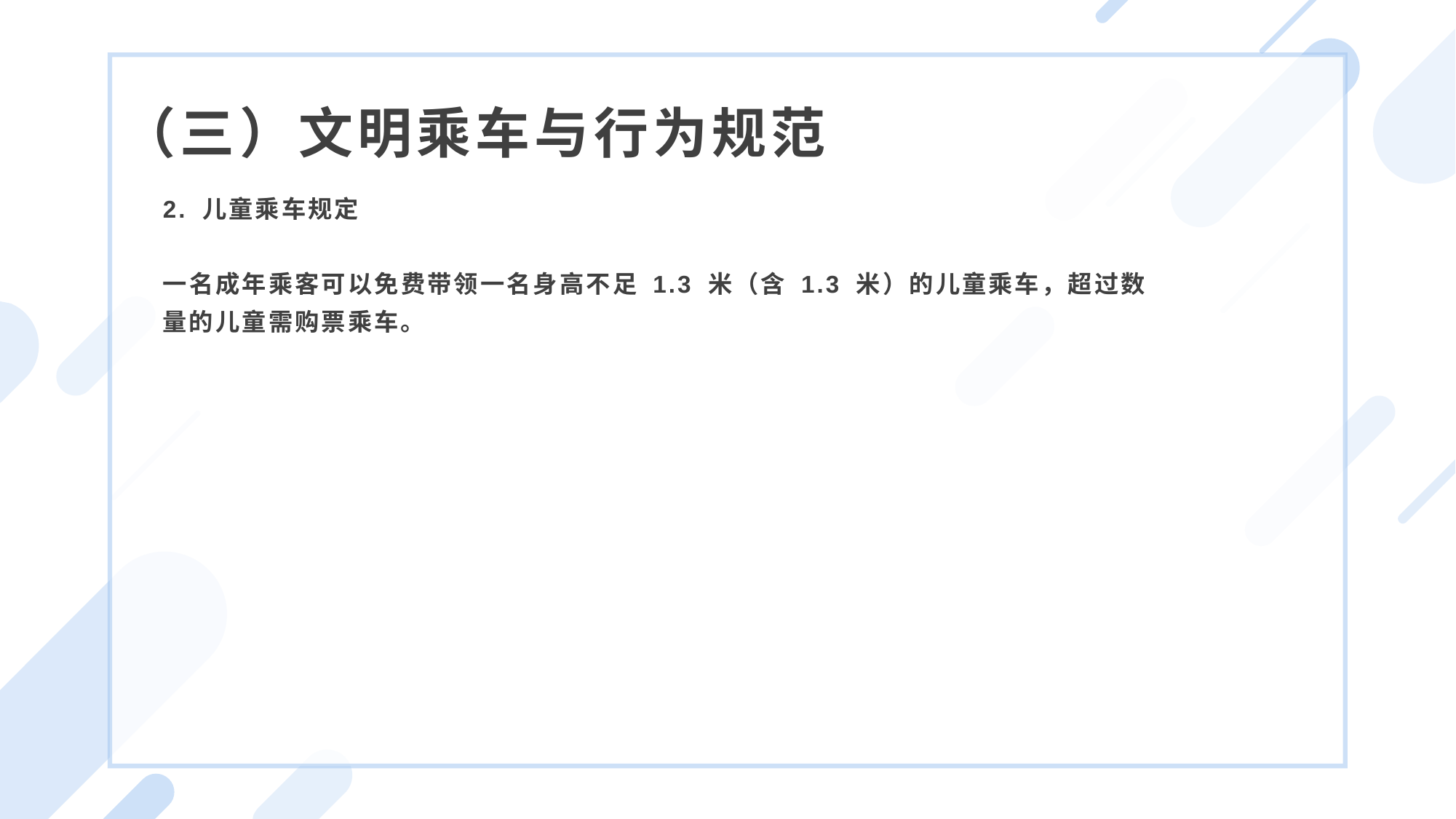

（三）文明乘车与行为规范
2. 儿童乘车规定

一名成年乘客可以免费带领一名身高不足 1.3 米（含 1.3 米）的儿童乘车，超过数
量的儿童需购票乘车。